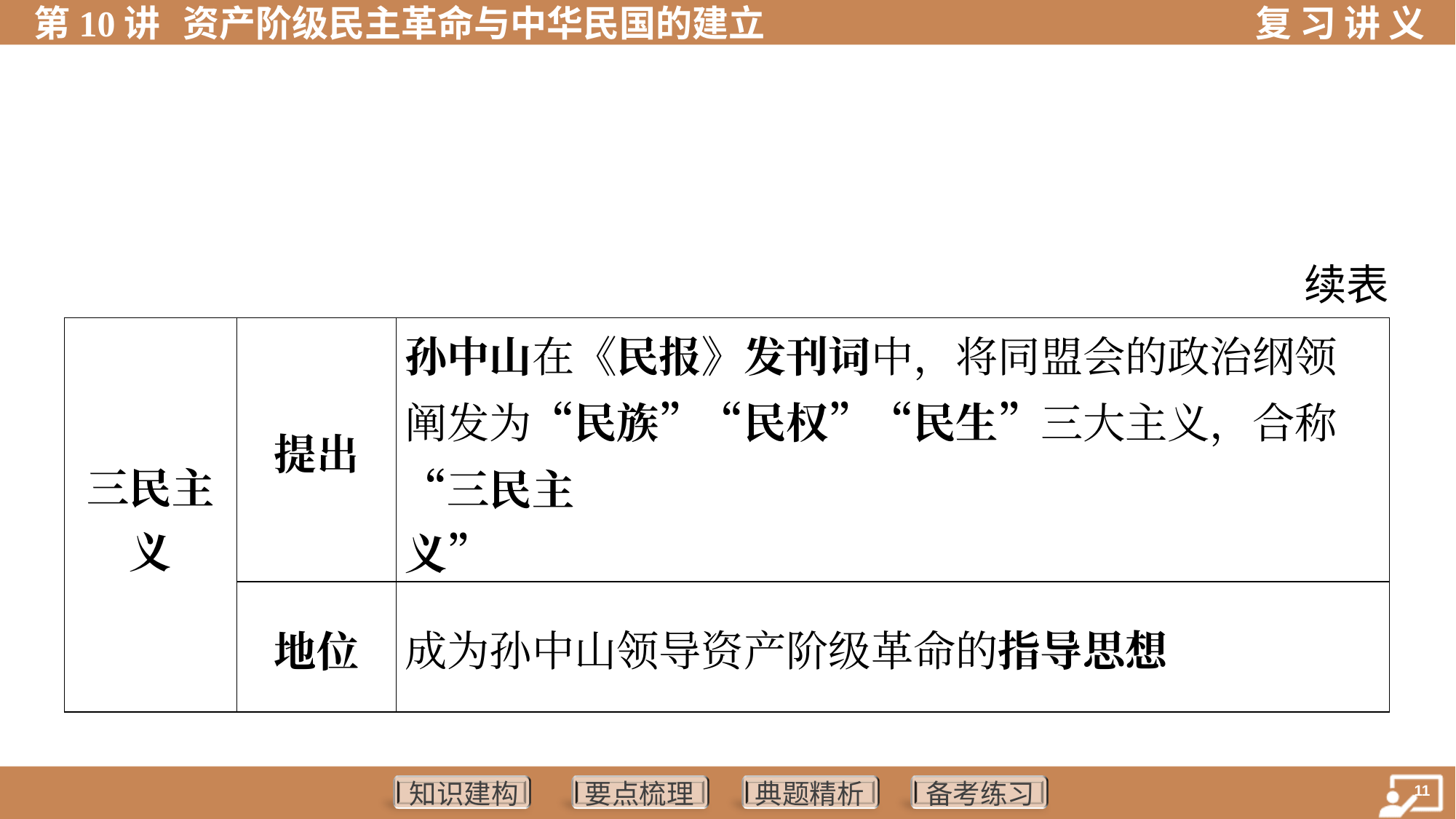

续表
| 三民主 义 | 提出 | 孙中山在《民报》发刊词中，将同盟会的政治纲领 阐发为“民族”“民权”“民生”三大主义，合称“三民主 义” |
| --- | --- | --- |
|  | 地位 | 成为孙中山领导资产阶级革命的指导思想 |